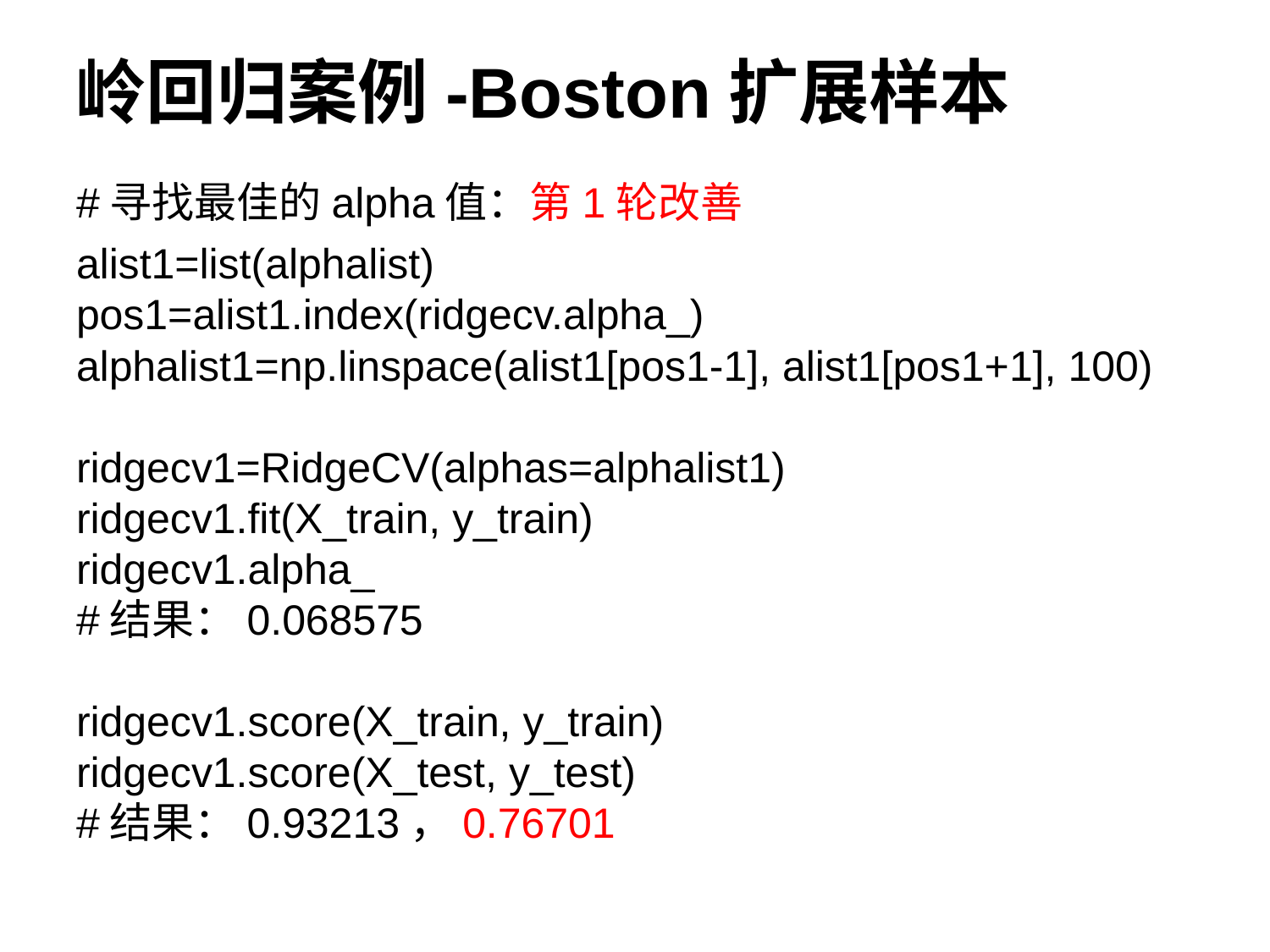

# 岭回归案例-Boston扩展样本
#寻找最佳的alpha值：第1轮改善
alist1=list(alphalist)
pos1=alist1.index(ridgecv.alpha_)
alphalist1=np.linspace(alist1[pos1-1], alist1[pos1+1], 100)

ridgecv1=RidgeCV(alphas=alphalist1)
ridgecv1.fit(X_train, y_train)
ridgecv1.alpha_
#结果：0.068575

ridgecv1.score(X_train, y_train)
ridgecv1.score(X_test, y_test)
#结果：0.93213，0.76701